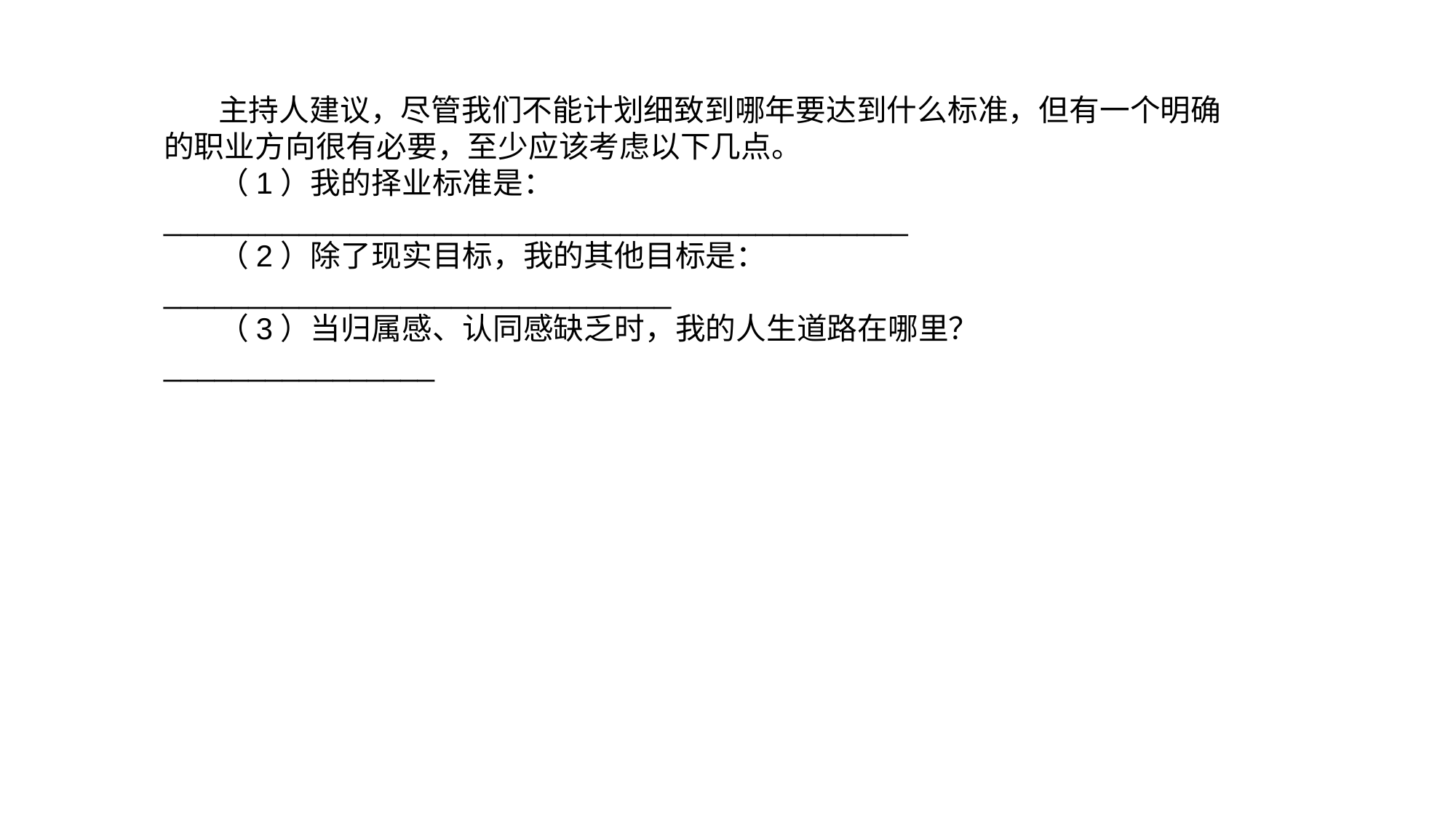

主持人建议，尽管我们不能计划细致到哪年要达到什么标准，但有一个明确的职业方向很有必要，至少应该考虑以下几点。
（1）我的择业标准是：____________________________________________
（2）除了现实目标，我的其他目标是：______________________________
（3）当归属感、认同感缺乏时，我的人生道路在哪里？________________